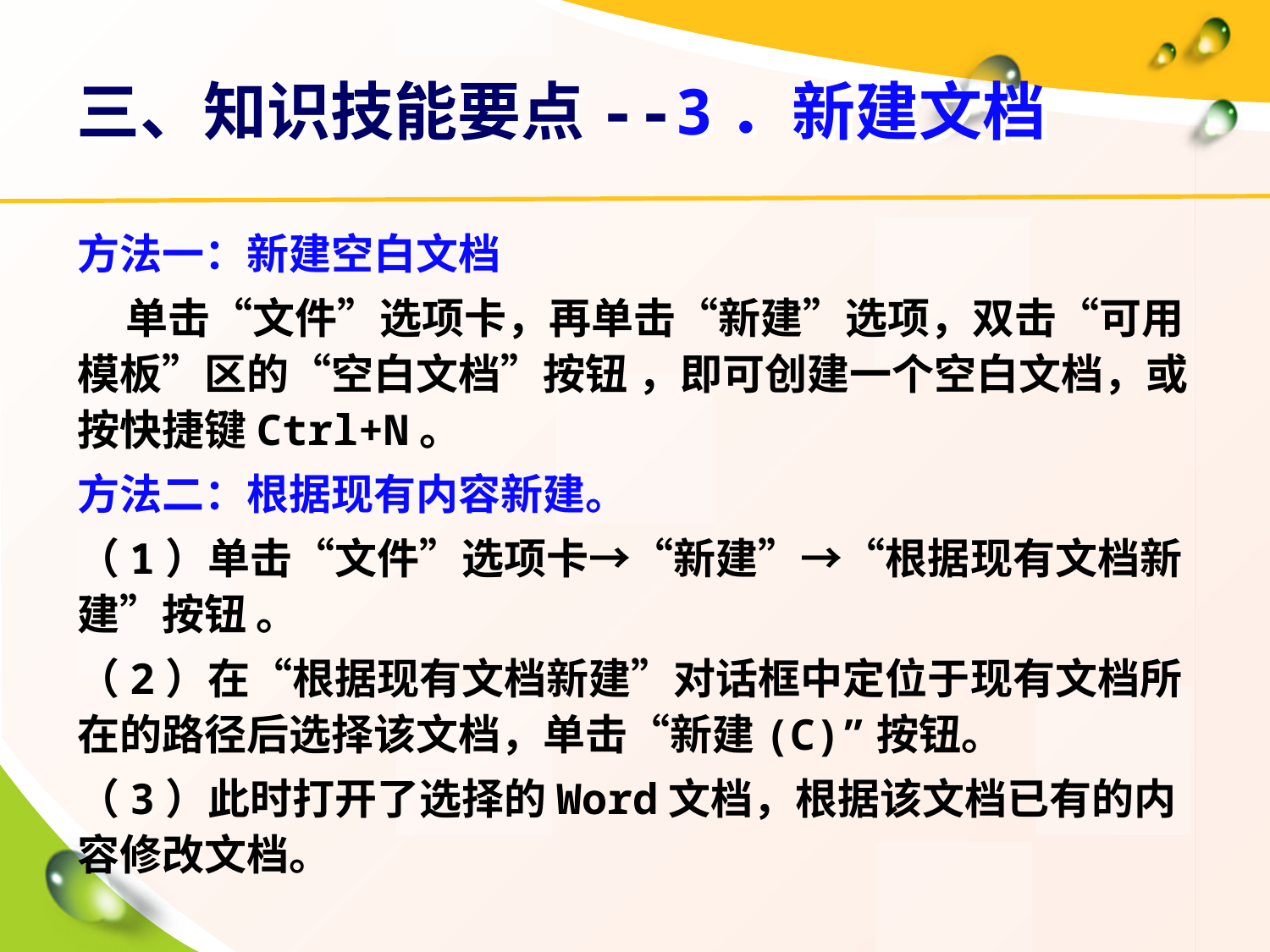

# 三、知识技能要点--3．新建文档
方法一：新建空白文档
    单击“文件”选项卡，再单击“新建”选项，双击“可用模板”区的“空白文档”按钮 ，即可创建一个空白文档，或按快捷键Ctrl+N。
方法二：根据现有内容新建。
（1）单击“文件”选项卡→“新建”→“根据现有文档新建”按钮 。
（2）在“根据现有文档新建”对话框中定位于现有文档所在的路径后选择该文档，单击“新建(C)”按钮。
（3）此时打开了选择的Word文档，根据该文档已有的内容修改文档。